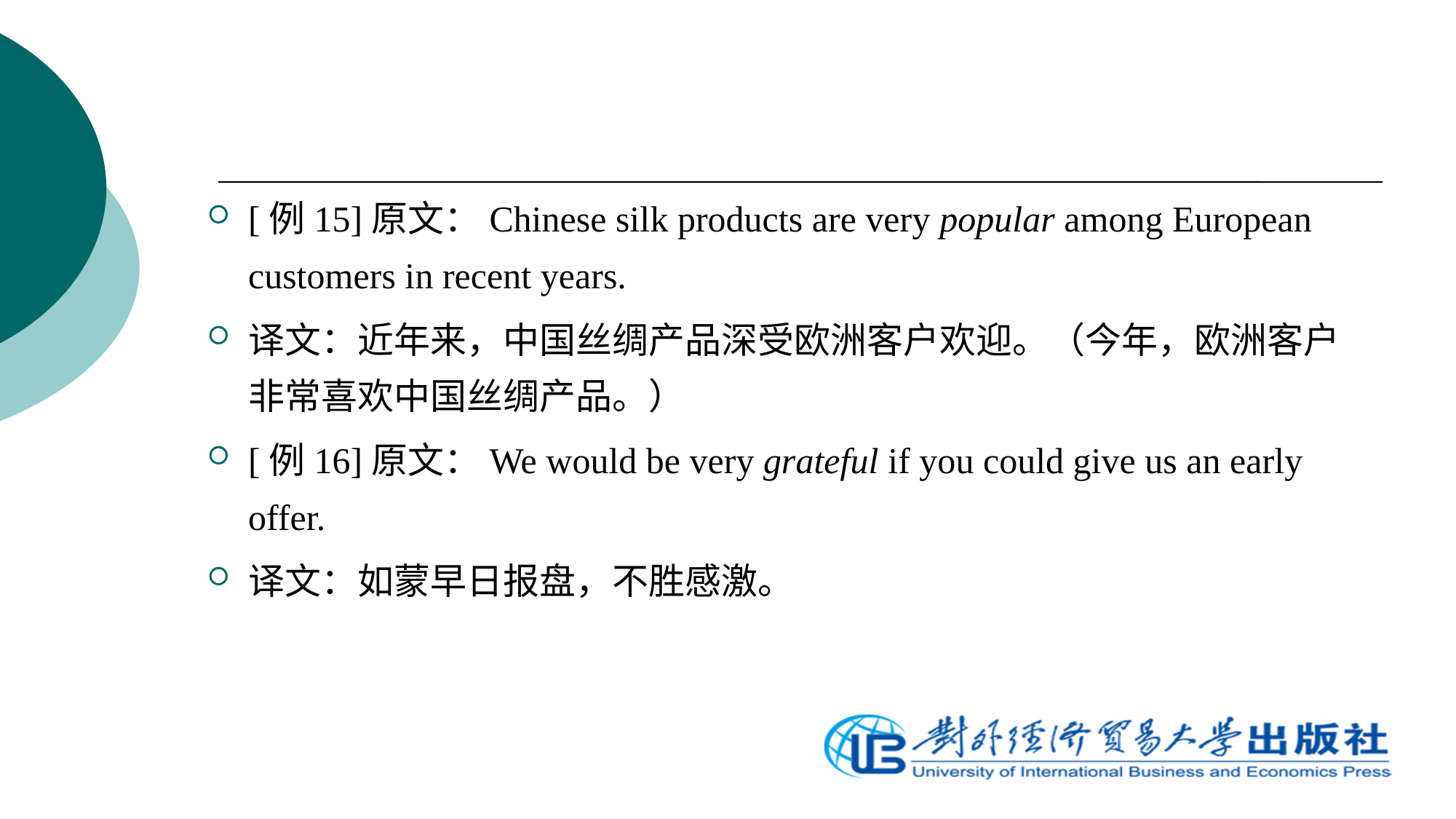

[例15]原文：Chinese silk products are very popular among European customers in recent years.
译文：近年来，中国丝绸产品深受欧洲客户欢迎。（今年，欧洲客户非常喜欢中国丝绸产品。）
[例16]原文：We would be very grateful if you could give us an early offer.
译文：如蒙早日报盘，不胜感激。